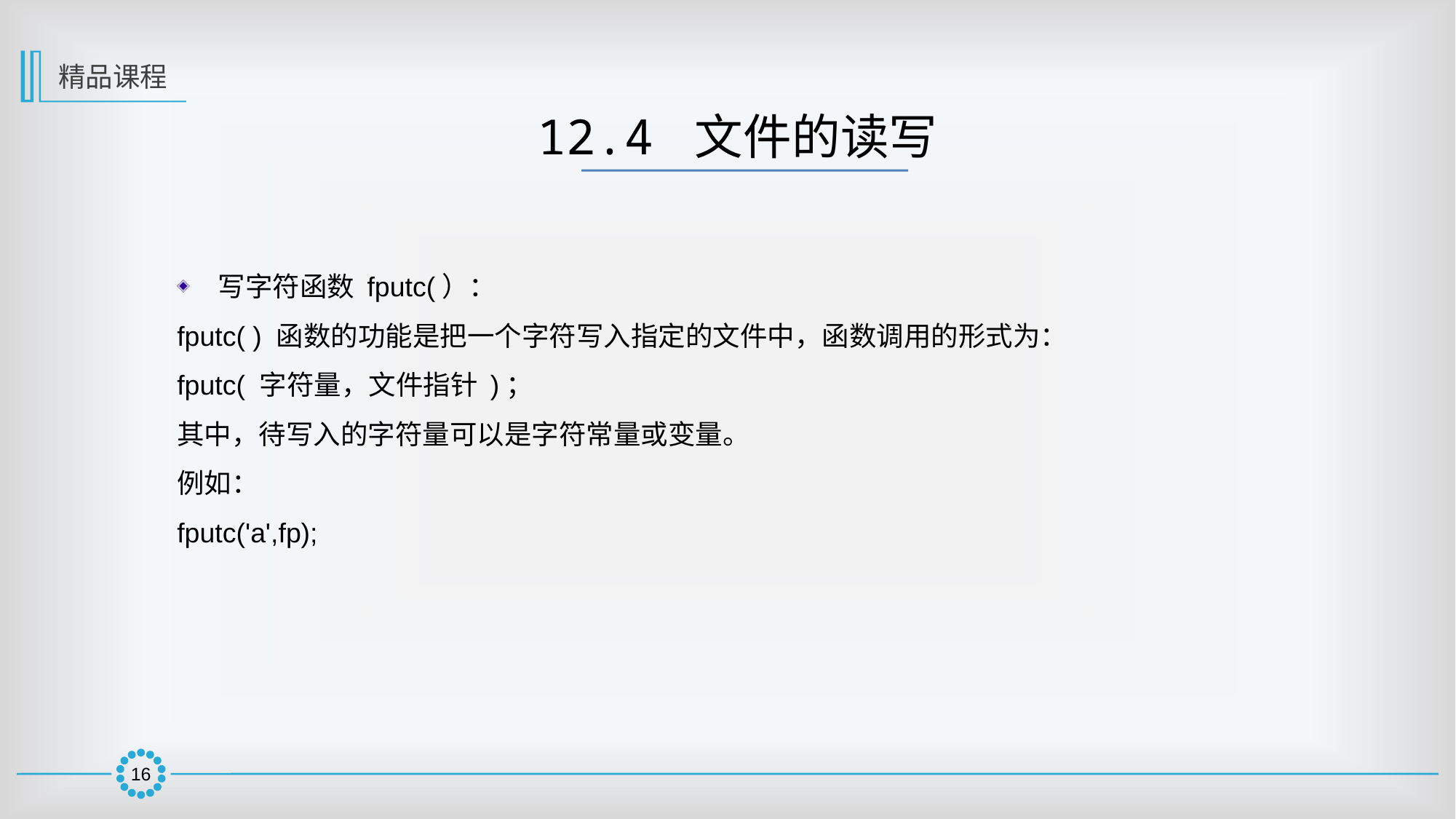

精品课程
12.4 文件的读写

写字符函数 fputc(）：
fputc( ) 函数的功能是把一个字符写入指定的文件中，函数调用的形式为：
fputc( 字符量，文件指针 )；
其中，待写入的字符量可以是字符常量或变量。
例如：
fputc('a',fp);

16